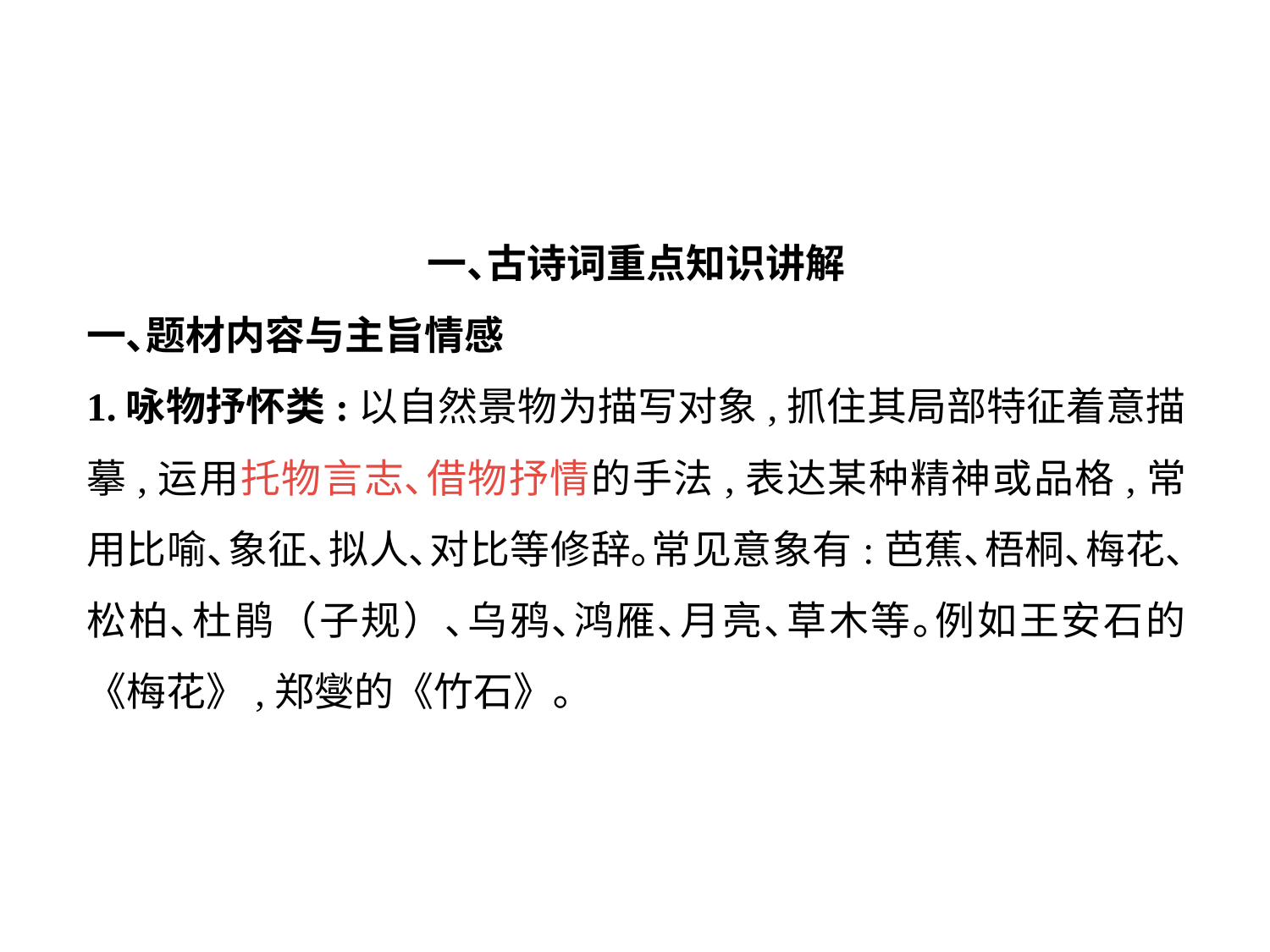

一､古诗词重点知识讲解
一､题材内容与主旨情感
1.咏物抒怀类:以自然景物为描写对象,抓住其局部特征着意描摹,运用托物言志､借物抒情的手法,表达某种精神或品格,常用比喻､象征､拟人､对比等修辞｡常见意象有:芭蕉､梧桐､梅花､松柏､杜鹃（子规）､乌鸦､鸿雁､月亮､草木等｡例如王安石的《梅花》,郑燮的《竹石》｡